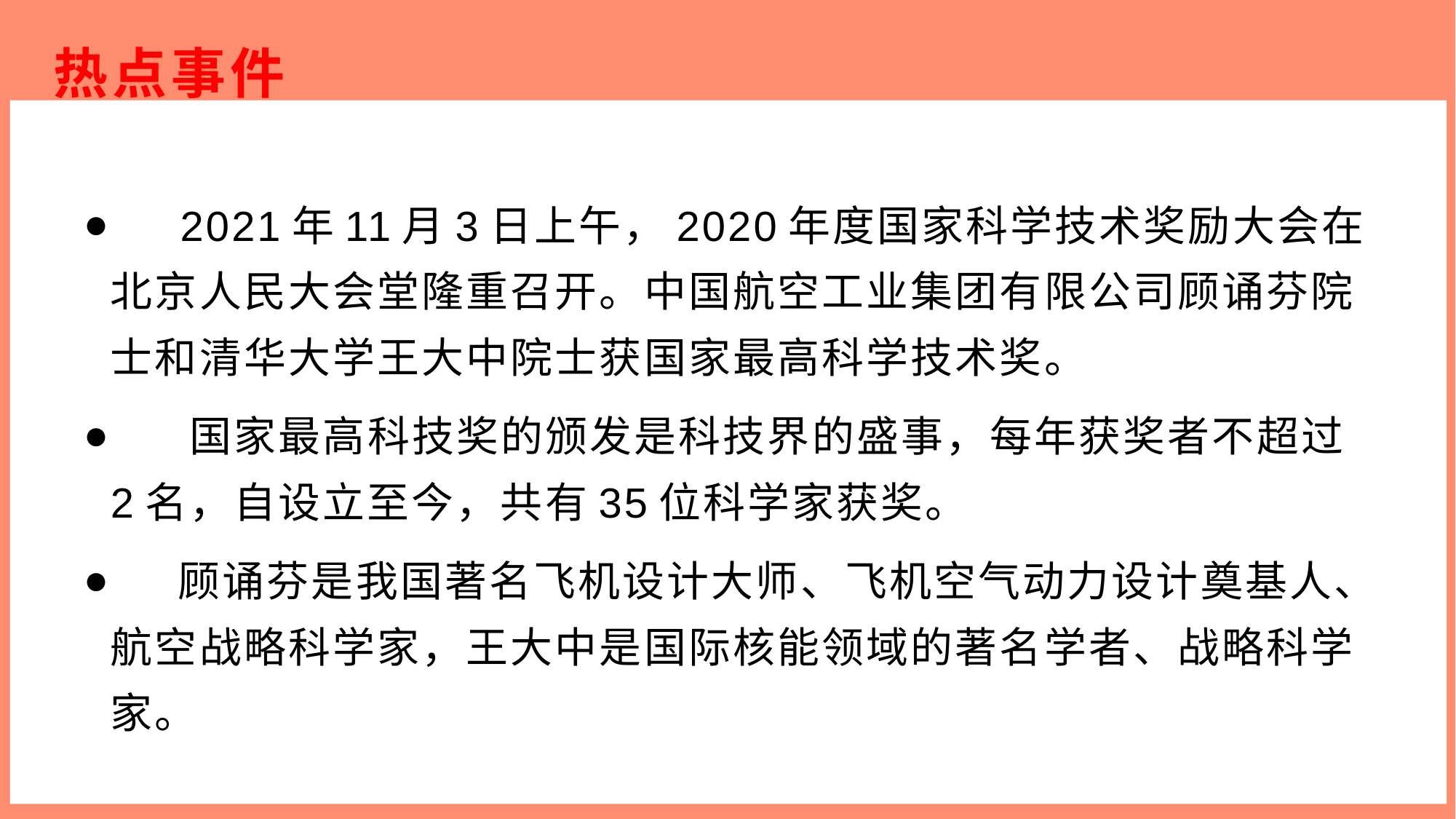

# 热点事件
     2021年11月3日上午，2020年度国家科学技术奖励大会在北京人民大会堂隆重召开。中国航空工业集团有限公司顾诵芬院士和清华大学王大中院士获国家最高科学技术奖。
      国家最高科技奖的颁发是科技界的盛事，每年获奖者不超过2名，自设立至今，共有35位科学家获奖。
     顾诵芬是我国著名飞机设计大师、飞机空气动力设计奠基人、航空战略科学家，王大中是国际核能领域的著名学者、战略科学家。